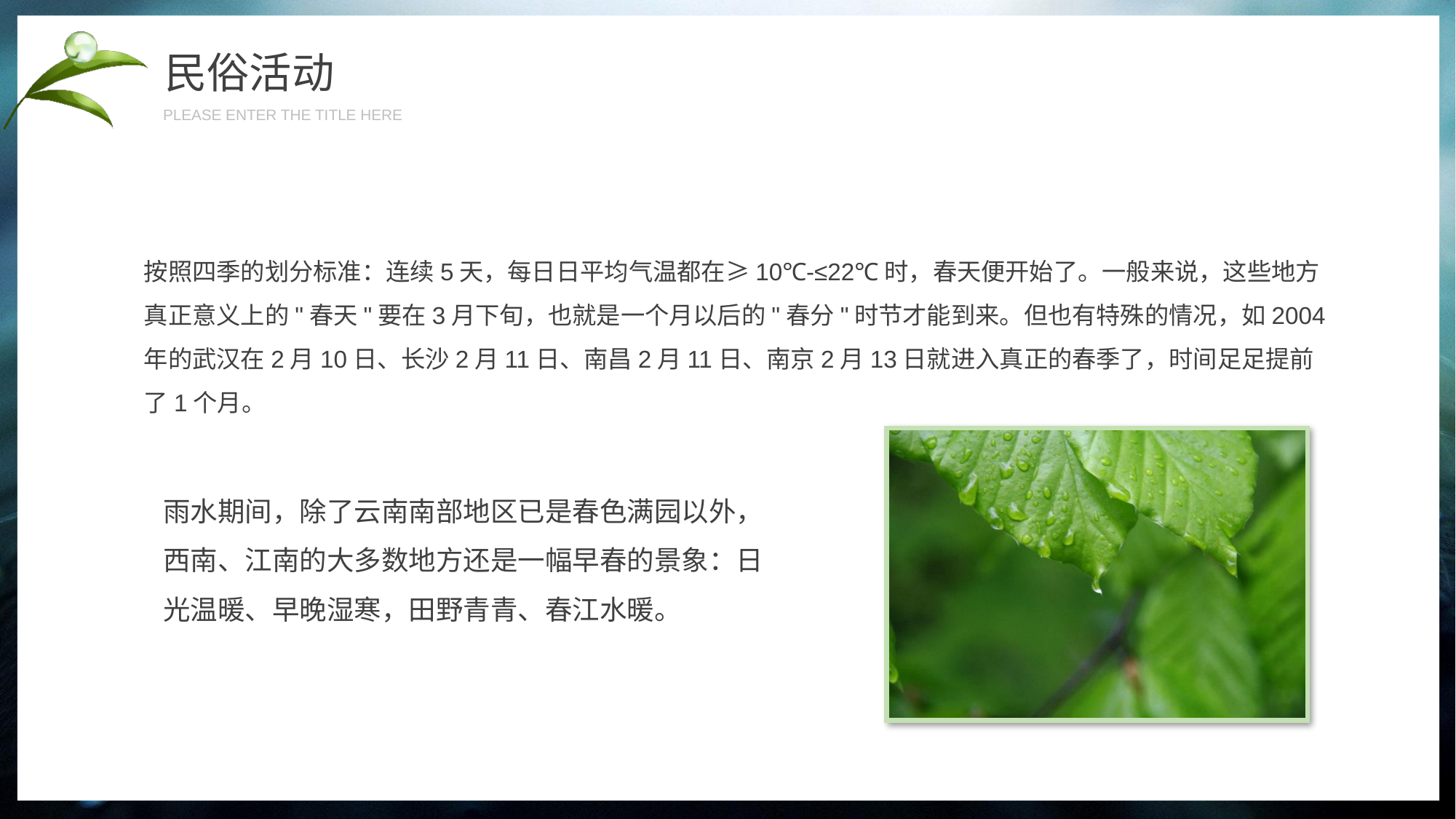

民俗活动
PLEASE ENTER THE TITLE HERE
按照四季的划分标准：连续5天，每日日平均气温都在≥10℃-≤22℃时，春天便开始了。一般来说，这些地方真正意义上的"春天"要在3月下旬，也就是一个月以后的"春分"时节才能到来。但也有特殊的情况，如2004年的武汉在2月10日、长沙2月11日、南昌2月11日、南京2月13日就进入真正的春季了，时间足足提前了1个月。

雨水期间，除了云南南部地区已是春色满园以外，西南、江南的大多数地方还是一幅早春的景象：日光温暖、早晚湿寒，田野青青、春江水暖。